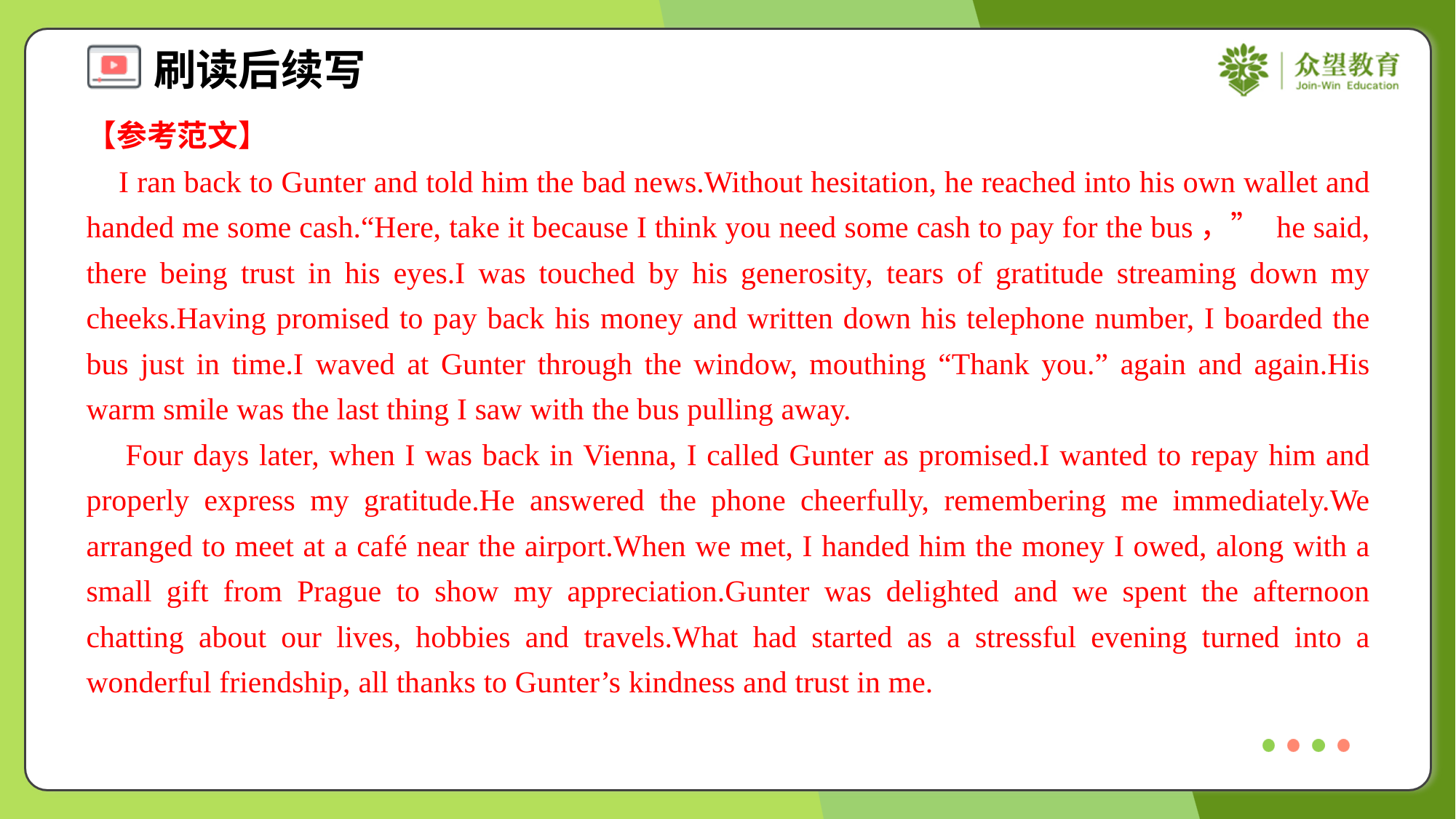

【参考范文】
    I ran back to Gunter and told him the bad news.Without hesitation, he reached into his own wallet and handed me some cash.“Here, take it because I think you need some cash to pay for the bus，” he said, there being trust in his eyes.I was touched by his generosity, tears of gratitude streaming down my cheeks.Having promised to pay back his money and written down his telephone number, I boarded the bus just in time.I waved at Gunter through the window, mouthing “Thank you.” again and again.His warm smile was the last thing I saw with the bus pulling away.
    Four days later, when I was back in Vienna, I called Gunter as promised.I wanted to repay him and properly express my gratitude.He answered the phone cheerfully, remembering me immediately.We arranged to meet at a café near the airport.When we met, I handed him the money I owed, along with a small gift from Prague to show my appreciation.Gunter was delighted and we spent the afternoon chatting about our lives, hobbies and travels.What had started as a stressful evening turned into a wonderful friendship, all thanks to Gunter’s kindness and trust in me.